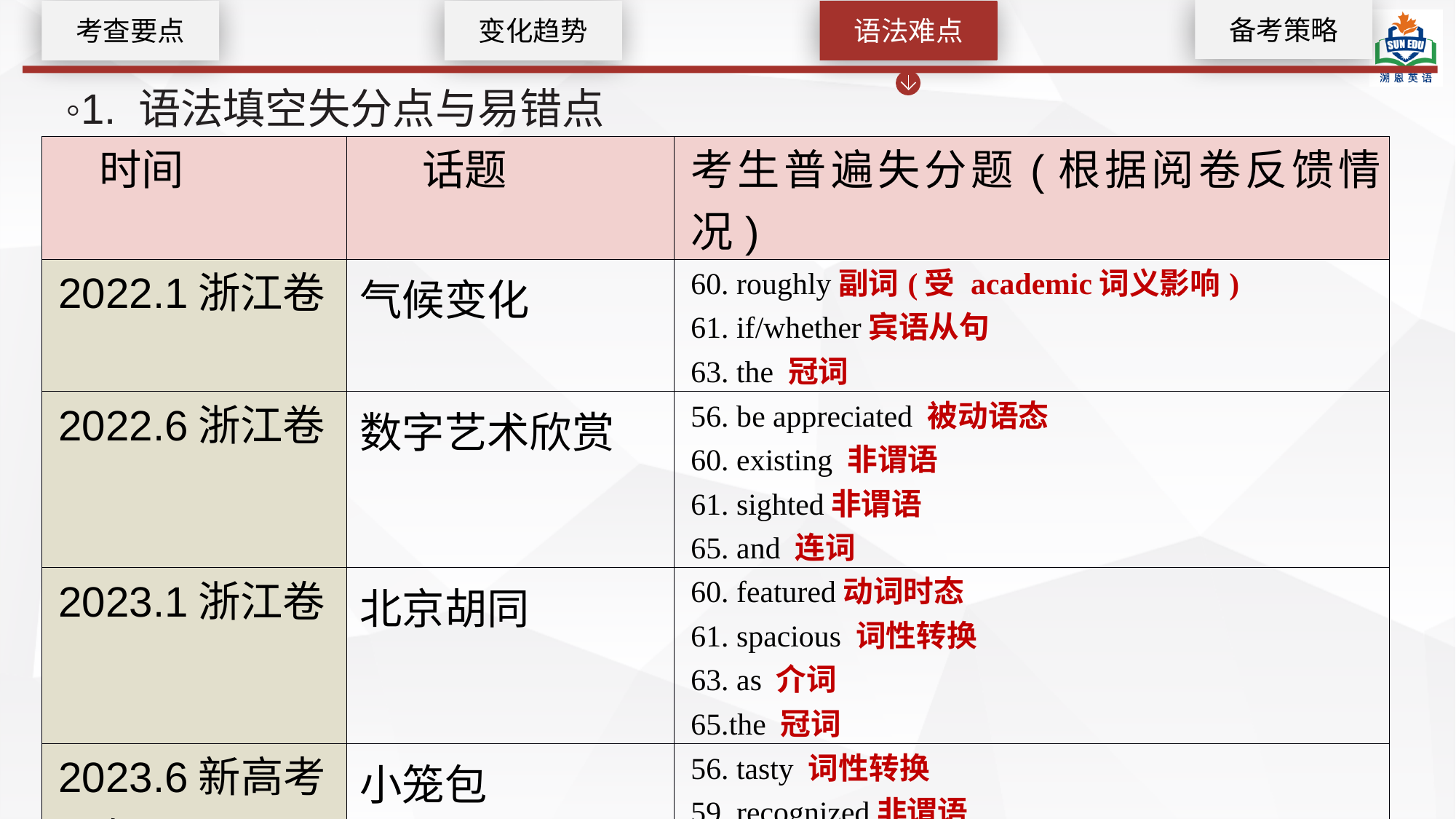

备考策略
考查要点
变化趋势
语法难点

◦1. 语法填空失分点与易错点
| 时间 | 话题 | 考生普遍失分题(根据阅卷反馈情况) |
| --- | --- | --- |
| 2022.1浙江卷 | 气候变化 | 60. roughly副词(受 academic词义影响) 61. if/whether宾语从句 63. the 冠词 |
| 2022.6浙江卷 | 数字艺术欣赏 | 56. be appreciated 被动语态 60. existing 非谓语 61. sighted非谓语 65. and 连词 |
| 2023.1浙江卷 | 北京胡同 | 60. featured动词时态 61. spacious 词性转换 63. as 介词 65.the 冠词 |
| 2023.6新高考1卷 | 小笼包 | 56. tasty 词性转换 59. recognized非谓语 60. by介词 61. to be lifted 非谓语 63. a 冠词 65. wanting 非谓语 |